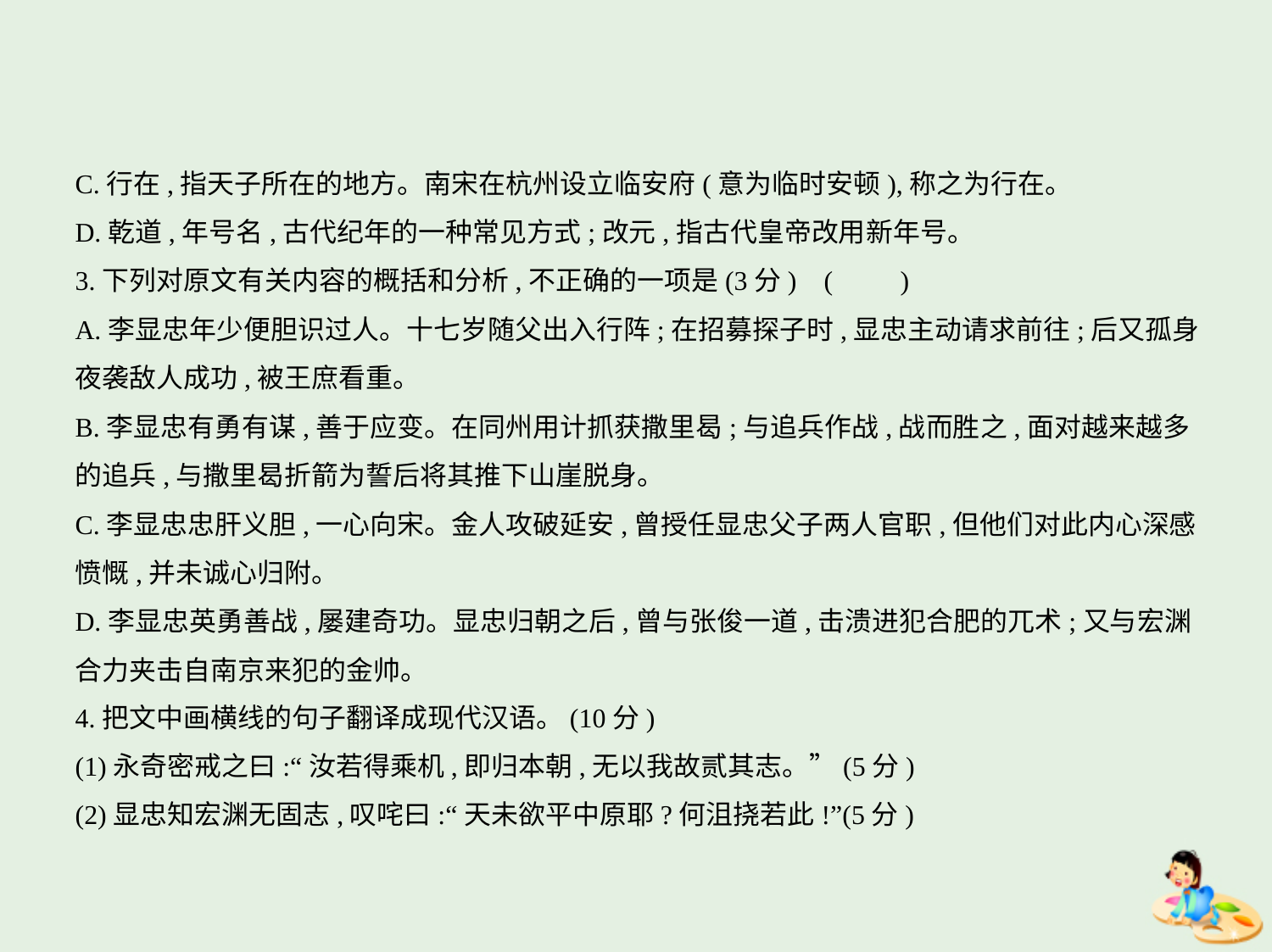

C.行在,指天子所在的地方。南宋在杭州设立临安府(意为临时安顿),称之为行在。
D.乾道,年号名,古代纪年的一种常见方式;改元,指古代皇帝改用新年号。
3.下列对原文有关内容的概括和分析,不正确的一项是(3分) (　　)
A.李显忠年少便胆识过人。十七岁随父出入行阵;在招募探子时,显忠主动请求前往;后又孤身
夜袭敌人成功,被王庶看重。
B.李显忠有勇有谋,善于应变。在同州用计抓获撒里曷;与追兵作战,战而胜之,面对越来越多
的追兵,与撒里曷折箭为誓后将其推下山崖脱身。
C.李显忠忠肝义胆,一心向宋。金人攻破延安,曾授任显忠父子两人官职,但他们对此内心深感
愤慨,并未诚心归附。
D.李显忠英勇善战,屡建奇功。显忠归朝之后,曾与张俊一道,击溃进犯合肥的兀术;又与宏渊
合力夹击自南京来犯的金帅。
4.把文中画横线的句子翻译成现代汉语。(10分)
(1)永奇密戒之曰:“汝若得乘机,即归本朝,无以我故贰其志。”(5分)
(2)显忠知宏渊无固志,叹咤曰:“天未欲平中原耶?何沮挠若此!”(5分)